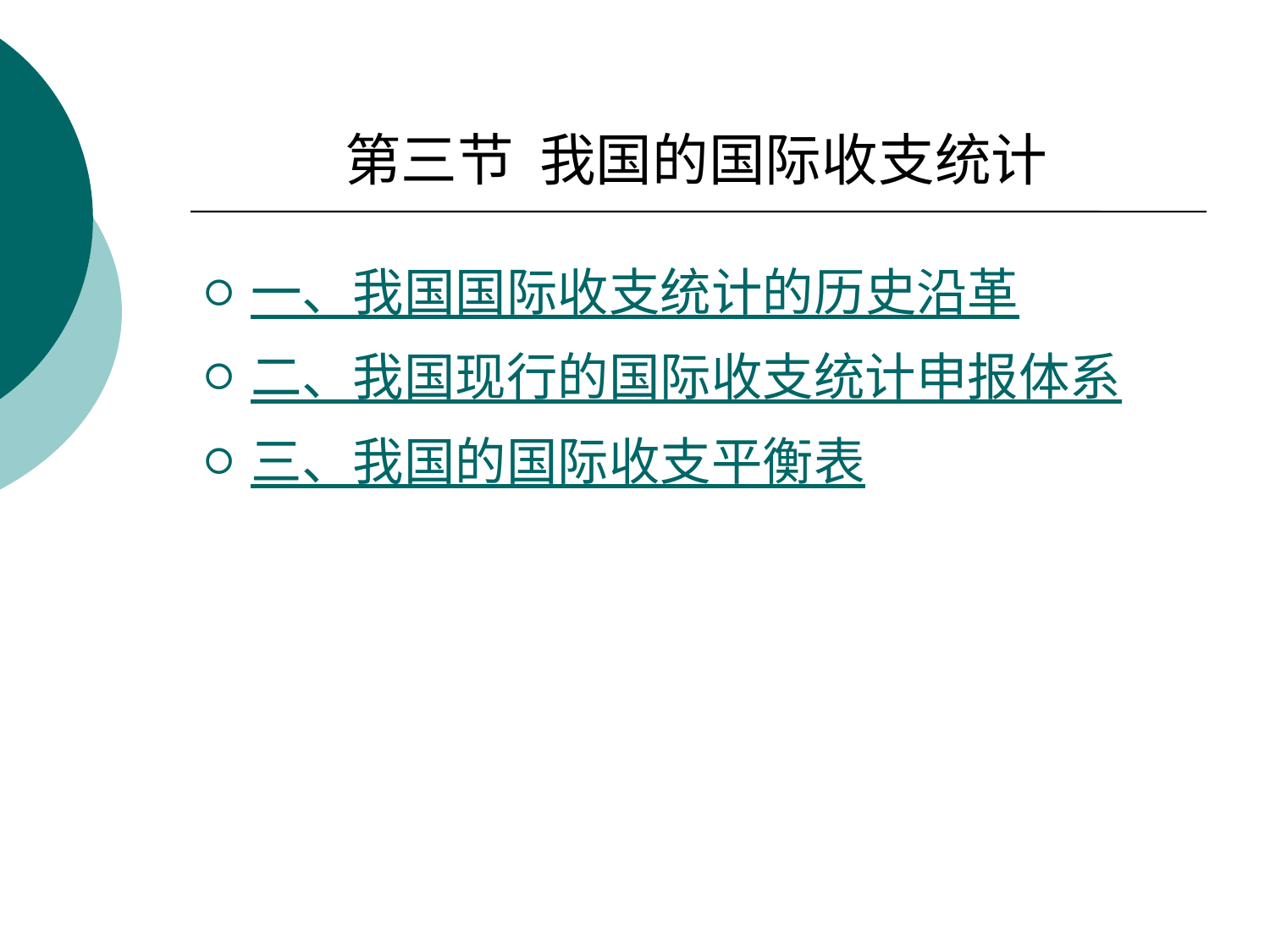

# 第三节  我国的国际收支统计
一、我国国际收支统计的历史沿革
二、我国现行的国际收支统计申报体系
三、我国的国际收支平衡表